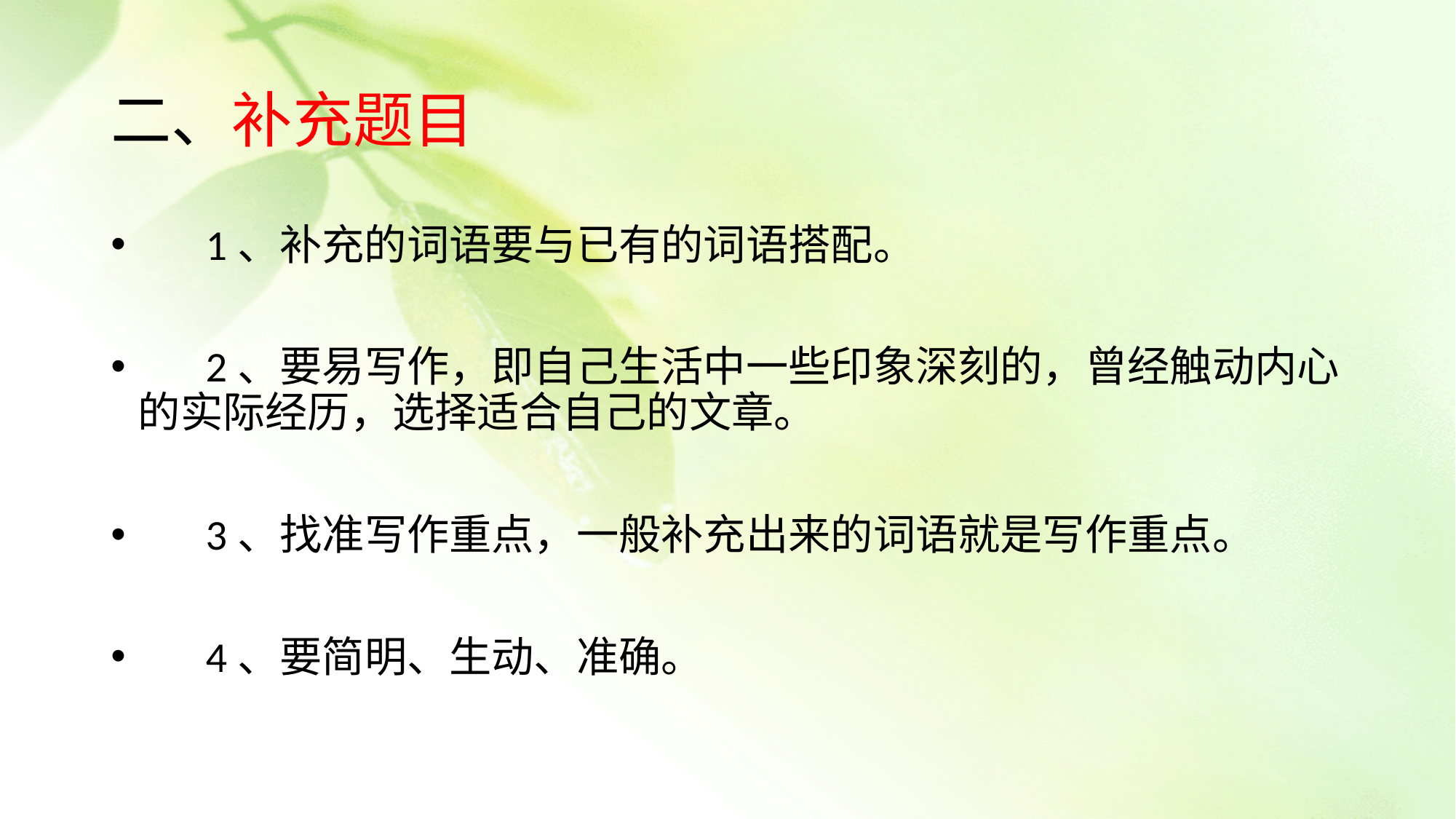

# 二、补充题目
       1、补充的词语要与已有的词语搭配。

       2、要易写作，即自己生活中一些印象深刻的，曾经触动内心的实际经历，选择适合自己的文章。

       3、找准写作重点，一般补充出来的词语就是写作重点。

       4、要简明、生动、准确。